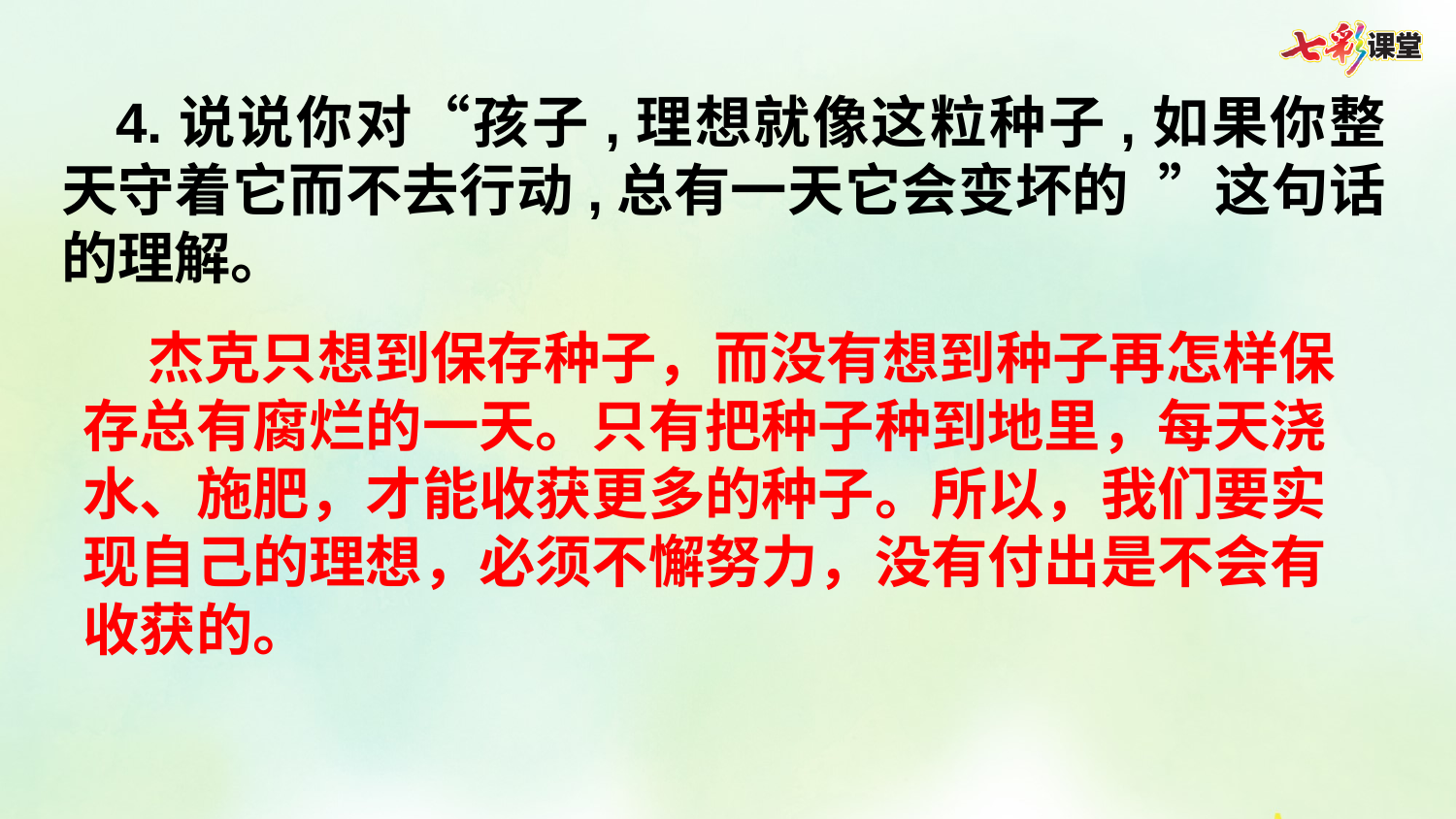

4.说说你对“孩子,理想就像这粒种子,如果你整天守着它而不去行动,总有一天它会变坏的 ”这句话的理解。
    杰克只想到保存种子，而没有想到种子再怎样保存总有腐烂的一天。只有把种子种到地里，每天浇水、施肥，才能收获更多的种子。所以，我们要实现自己的理想，必须不懈努力，没有付出是不会有收获的。